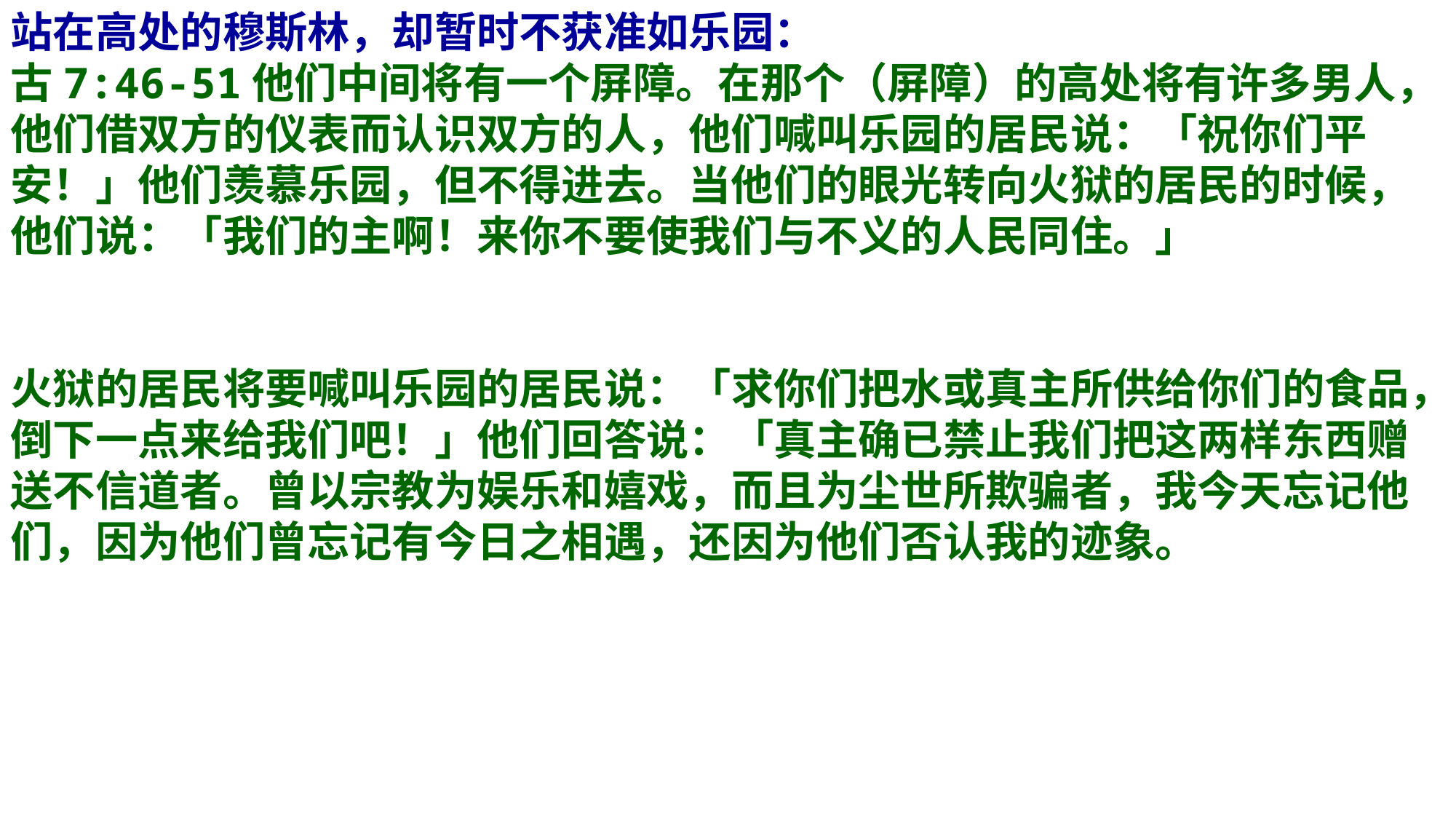

站在高处的穆斯林，却暂时不获准如乐园：
古7:46-51他们中间将有一个屏障。在那个（屏障）的高处将有许多男人，他们借双方的仪表而认识双方的人，他们喊叫乐园的居民说：「祝你们平安！」他们羡慕乐园，但不得进去。当他们的眼光转向火狱的居民的时候，他们说：「我们的主啊！来你不要使我们与不义的人民同住。」

火狱的居民将要喊叫乐园的居民说：「求你们把水或真主所供给你们的食品，倒下一点来给我们吧！」他们回答说：「真主确已禁止我们把这两样东西赠送不信道者。曾以宗教为娱乐和嬉戏，而且为尘世所欺骗者，我今天忘记他们，因为他们曾忘记有今日之相遇，还因为他们否认我的迹象。